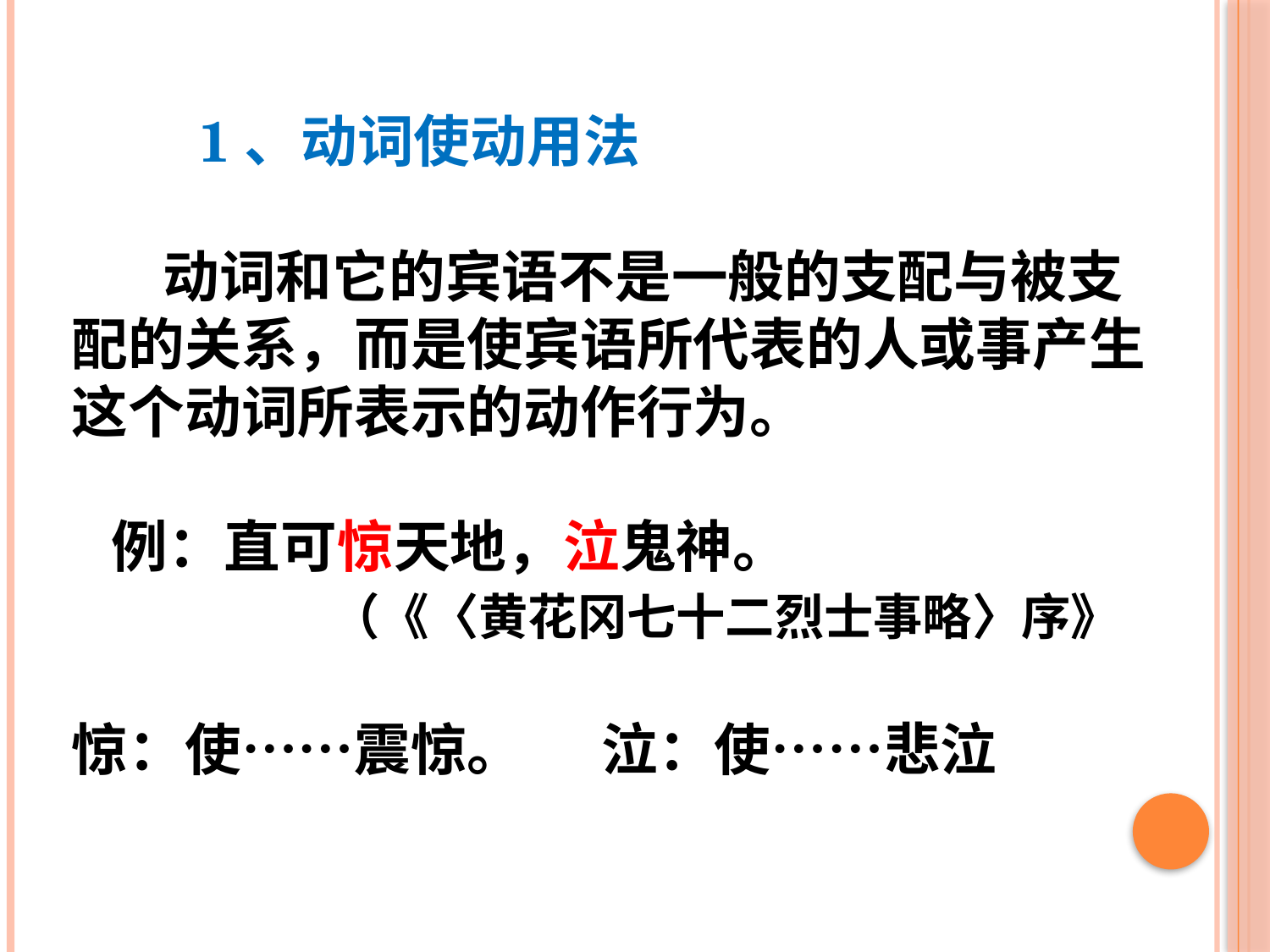

1、动词使动用法
      动词和它的宾语不是一般的支配与被支配的关系，而是使宾语所代表的人或事产生这个动词所表示的动作行为。

  例：直可惊天地，泣鬼神。
                   （《〈黄花冈七十二烈士事略〉序》
惊：使……震惊。      泣：使……悲泣